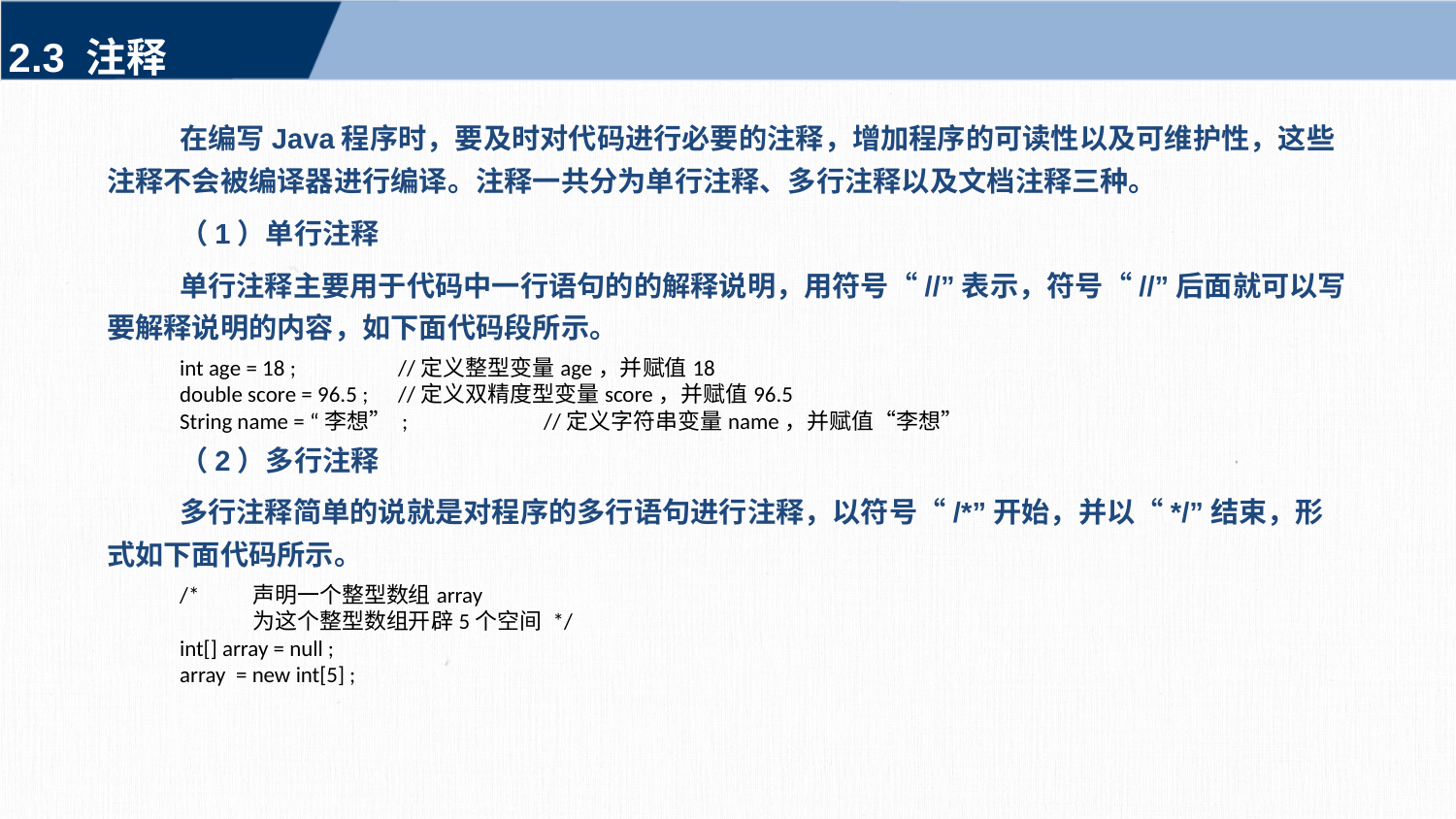

2.3 注释
在编写Java程序时，要及时对代码进行必要的注释，增加程序的可读性以及可维护性，这些注释不会被编译器进行编译。注释一共分为单行注释、多行注释以及文档注释三种。
（1）单行注释
单行注释主要用于代码中一行语句的的解释说明，用符号“//”表示，符号“//”后面就可以写要解释说明的内容，如下面代码段所示。
int age = 18 ;	//定义整型变量age，并赋值18
double score = 96.5 ;	//定义双精度型变量score，并赋值96.5
String name = “李想” ;	//定义字符串变量name，并赋值“李想”
（2）多行注释
多行注释简单的说就是对程序的多行语句进行注释，以符号“/*”开始，并以“*/”结束，形式如下面代码所示。
/* 	声明一个整型数组array
	为这个整型数组开辟5个空间 */
int[] array = null ;
array  = new int[5] ;